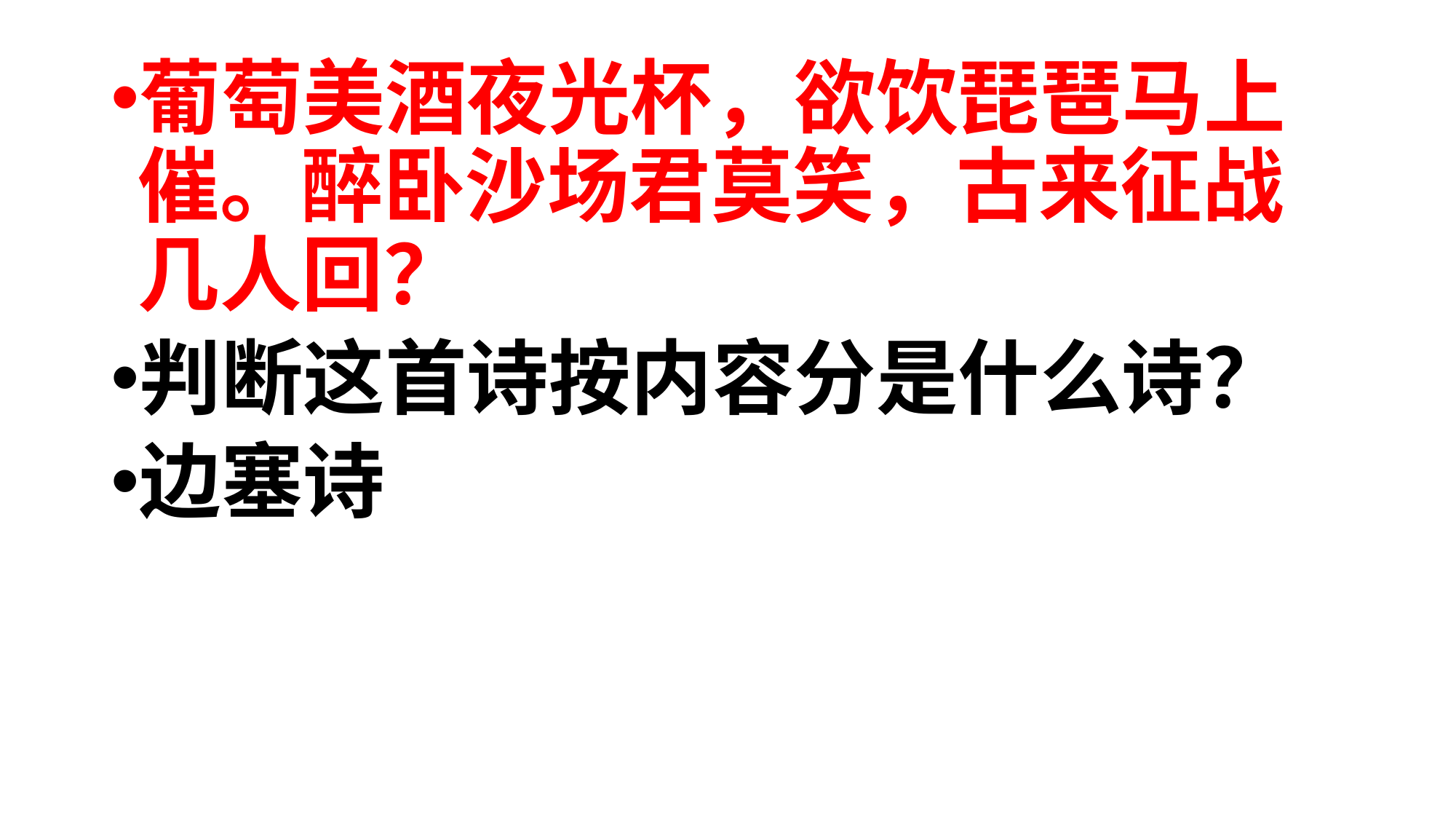

葡萄美酒夜光杯，欲饮琵琶马上催。醉卧沙场君莫笑，古来征战几人回？
判断这首诗按内容分是什么诗？
边塞诗